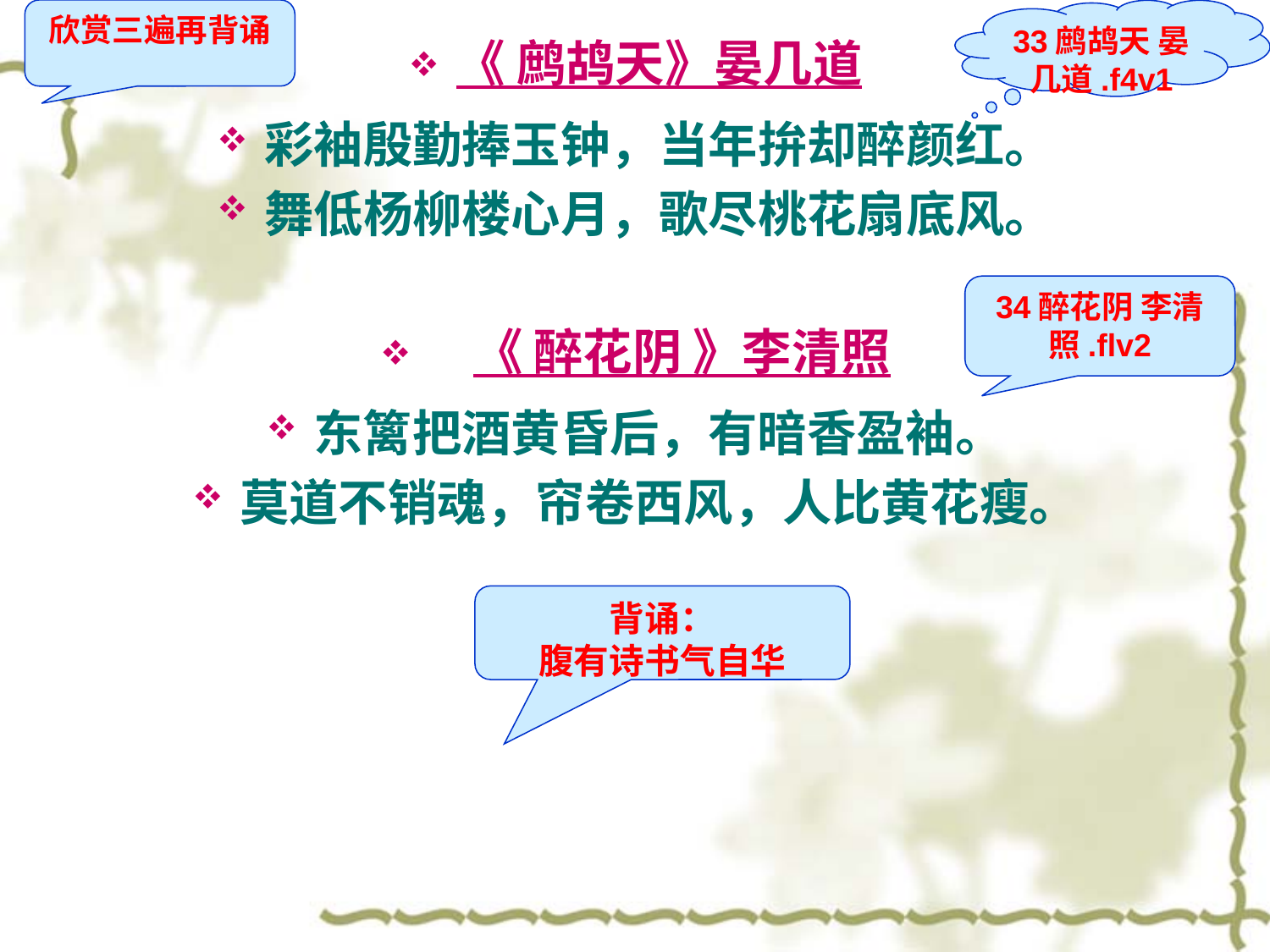

欣赏三遍再背诵
33鹧鸪天 晏几道.f4v1
《 鹧鸪天》晏几道
彩袖殷勤捧玉钟，当年拚却醉颜红。
舞低杨柳楼心月，歌尽桃花扇底风。

   《 醉花阴 》李清照
东篱把酒黄昏后，有暗香盈袖。
莫道不销魂，帘卷西风，人比黄花瘦。

#
34醉花阴 李清照.flv2
背诵：
腹有诗书气自华